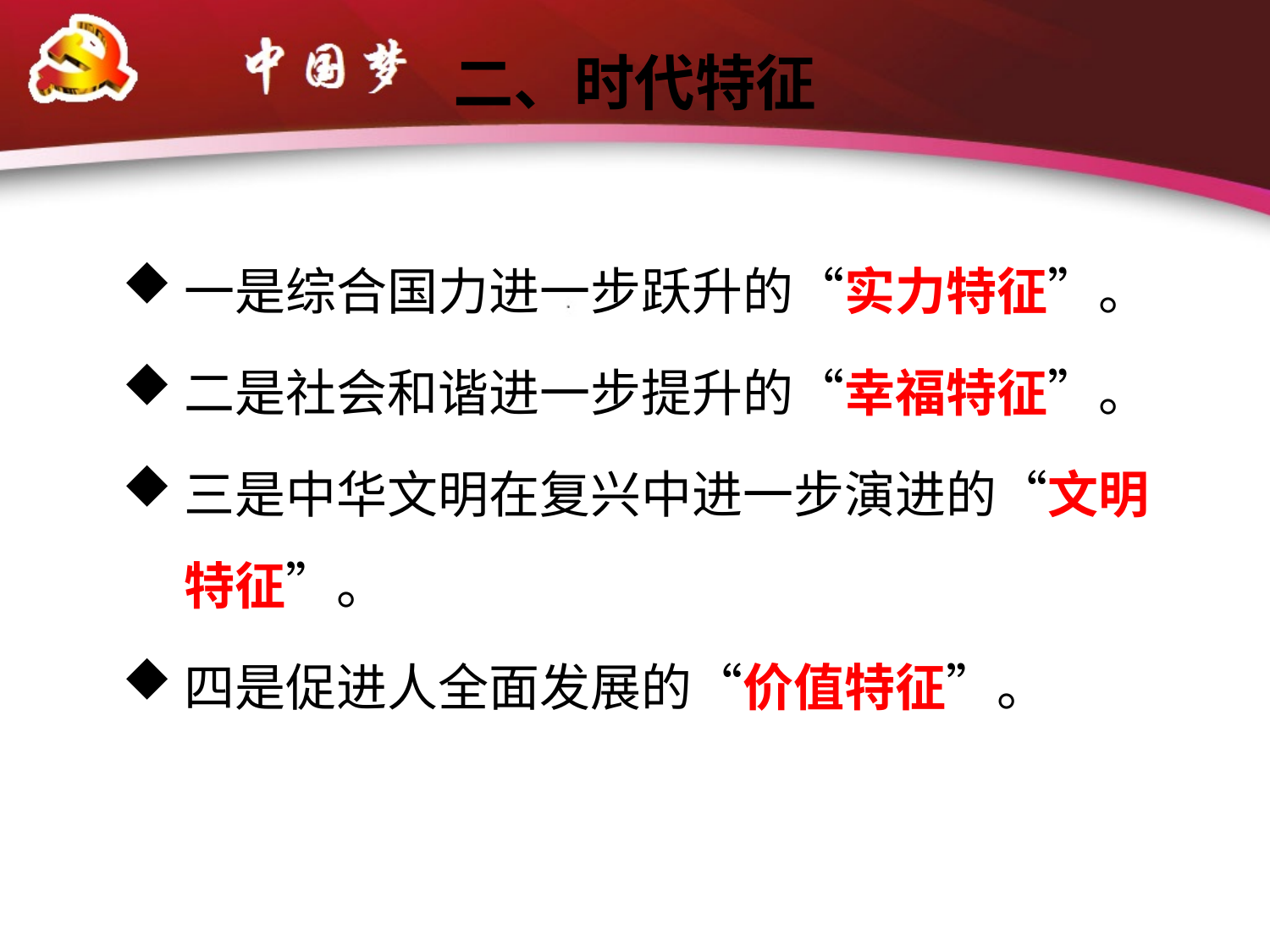

# 二、时代特征
一是综合国力进一步跃升的“实力特征”。
二是社会和谐进一步提升的“幸福特征”。
三是中华文明在复兴中进一步演进的“文明特征”。
四是促进人全面发展的“价值特征”。